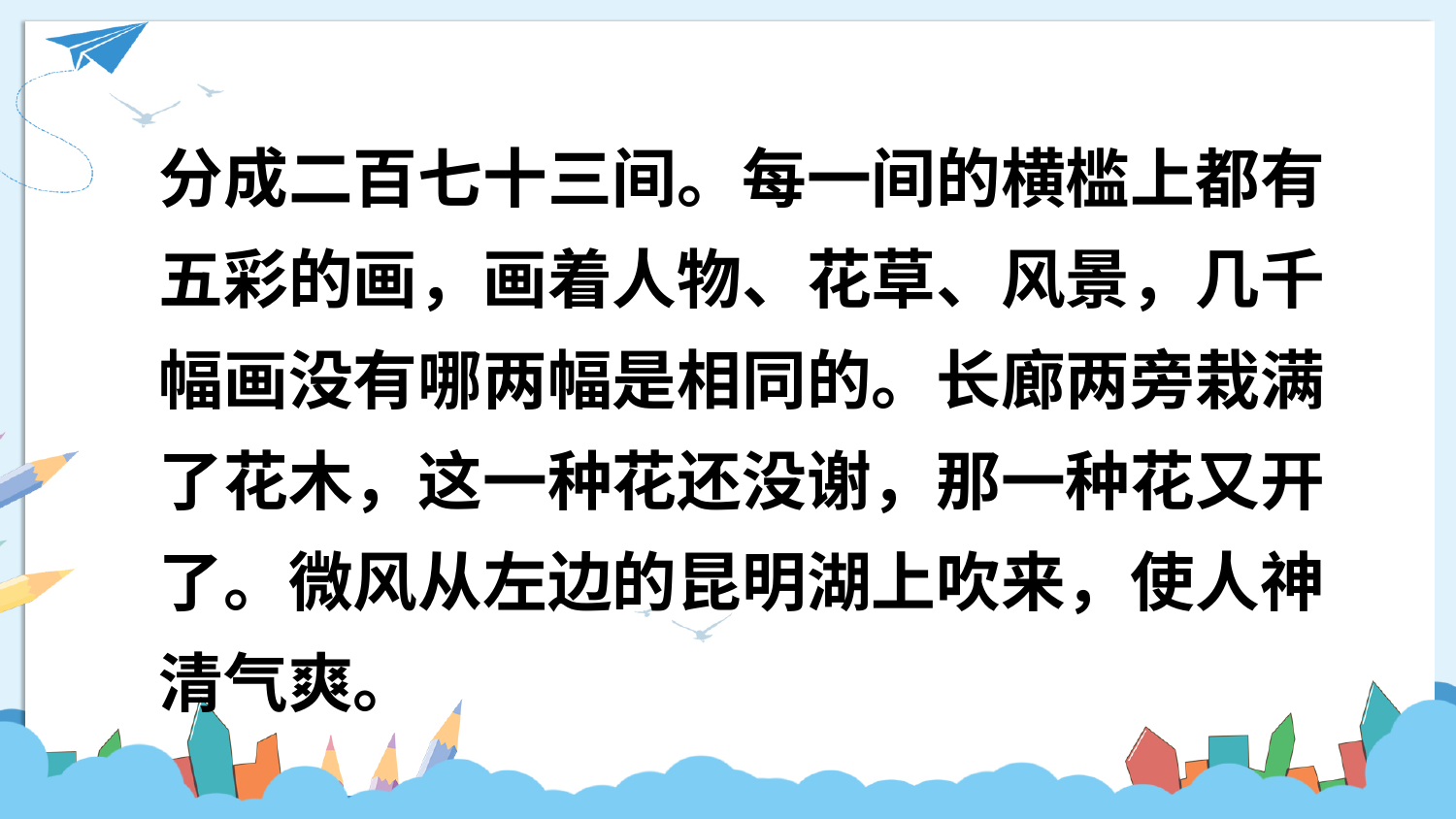

分成二百七十三间。每一间的横槛上都有五彩的画，画着人物、花草、风景，几千幅画没有哪两幅是相同的。长廊两旁栽满了花木，这一种花还没谢，那一种花又开了。微风从左边的昆明湖上吹来，使人神清气爽。